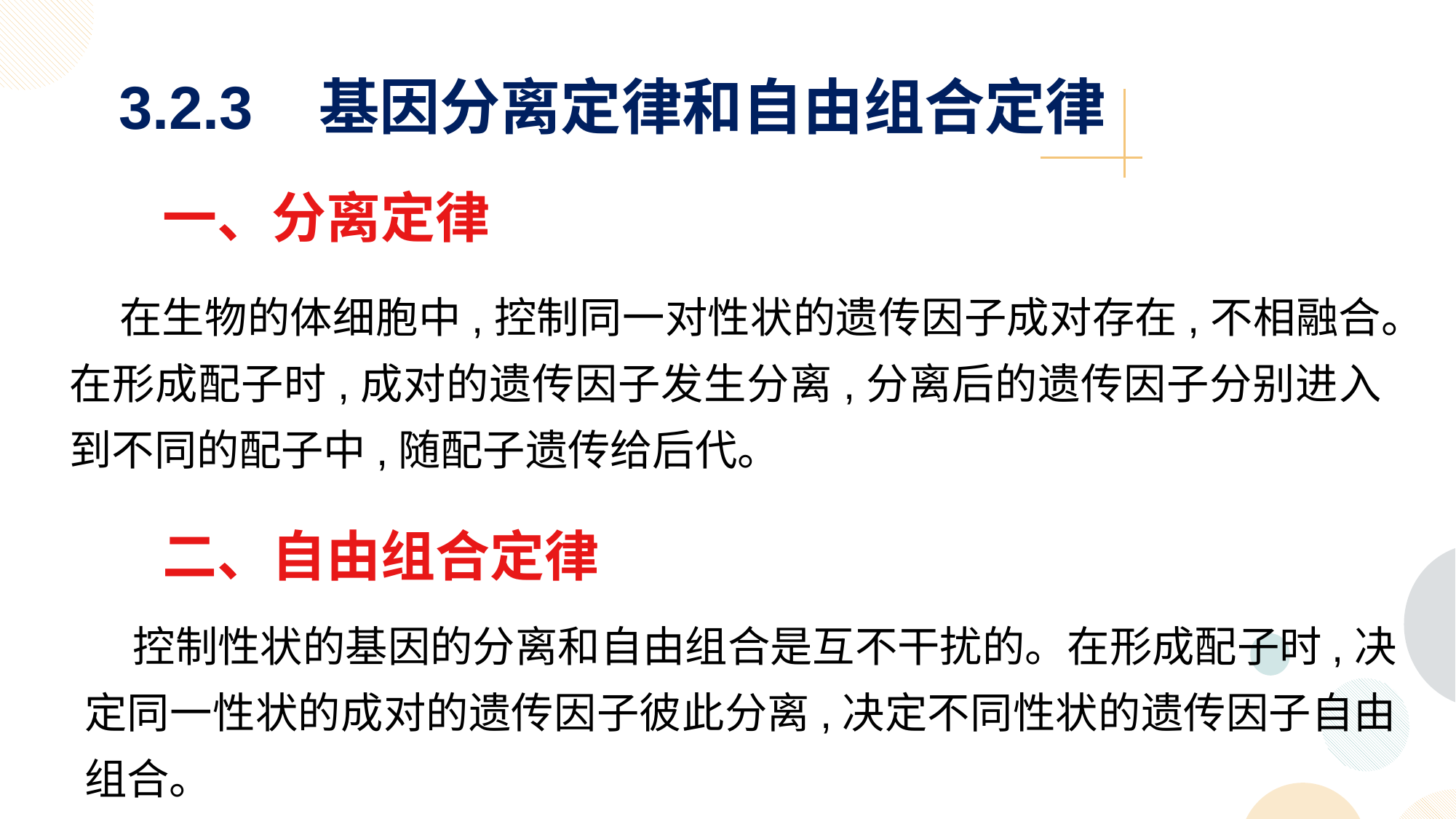

3.2.3   基因分离定律和自由组合定律
一、分离定律
    在生物的体细胞中,控制同一对性状的遗传因子成对存在,不相融合。在形成配子时,成对的遗传因子发生分离,分离后的遗传因子分别进入到不同的配子中,随配子遗传给后代。
二、自由组合定律

    控制性状的基因的分离和自由组合是互不干扰的。在形成配子时,决定同一性状的成对的遗传因子彼此分离,决定不同性状的遗传因子自由组合。